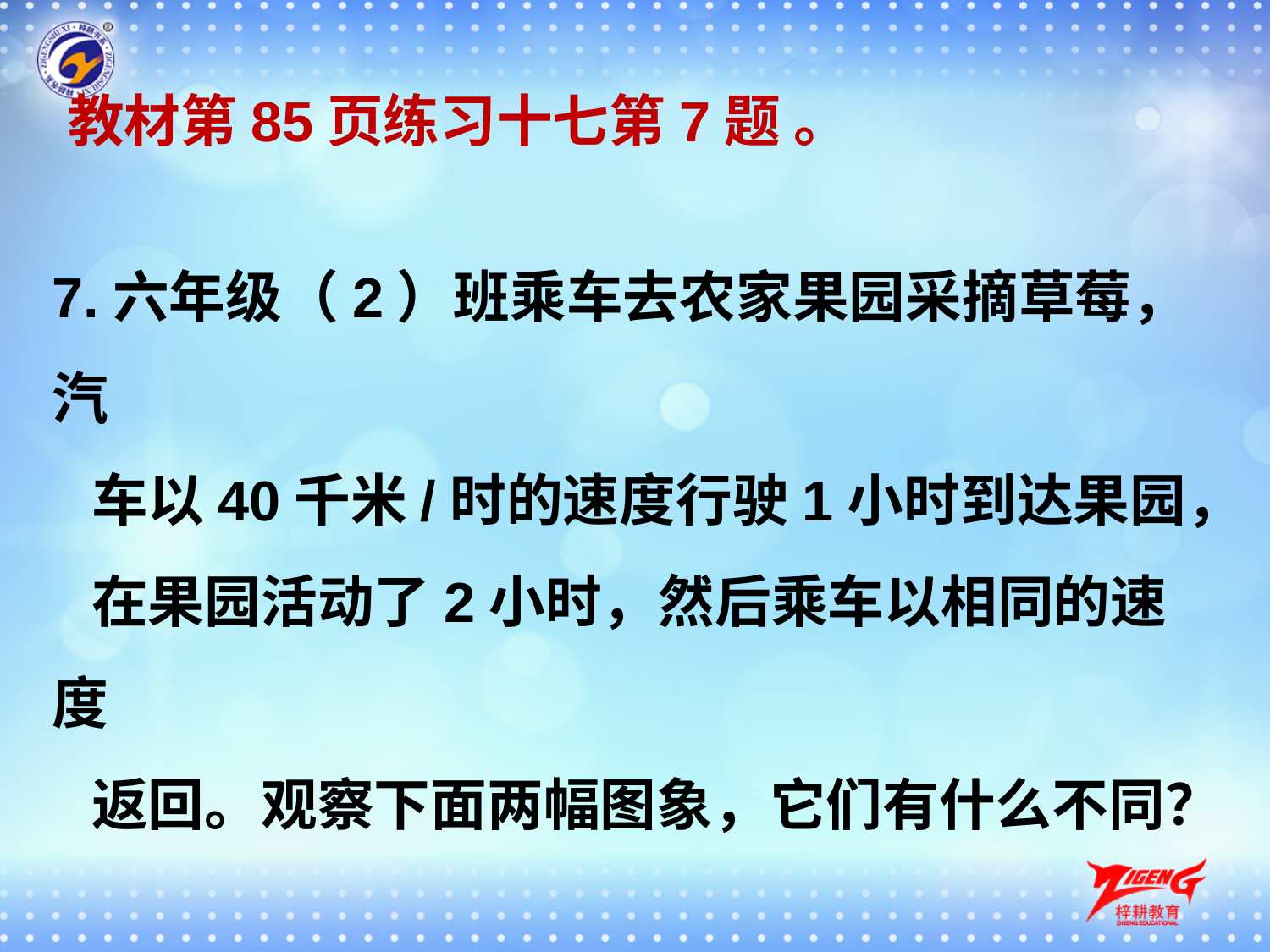

教材第85页练习十七第7题 。
7.六年级（2）班乘车去农家果园采摘草莓，汽
  车以40千米/时的速度行驶1小时到达果园，
  在果园活动了2小时，然后乘车以相同的速度
  返回。观察下面两幅图象，它们有什么不同？